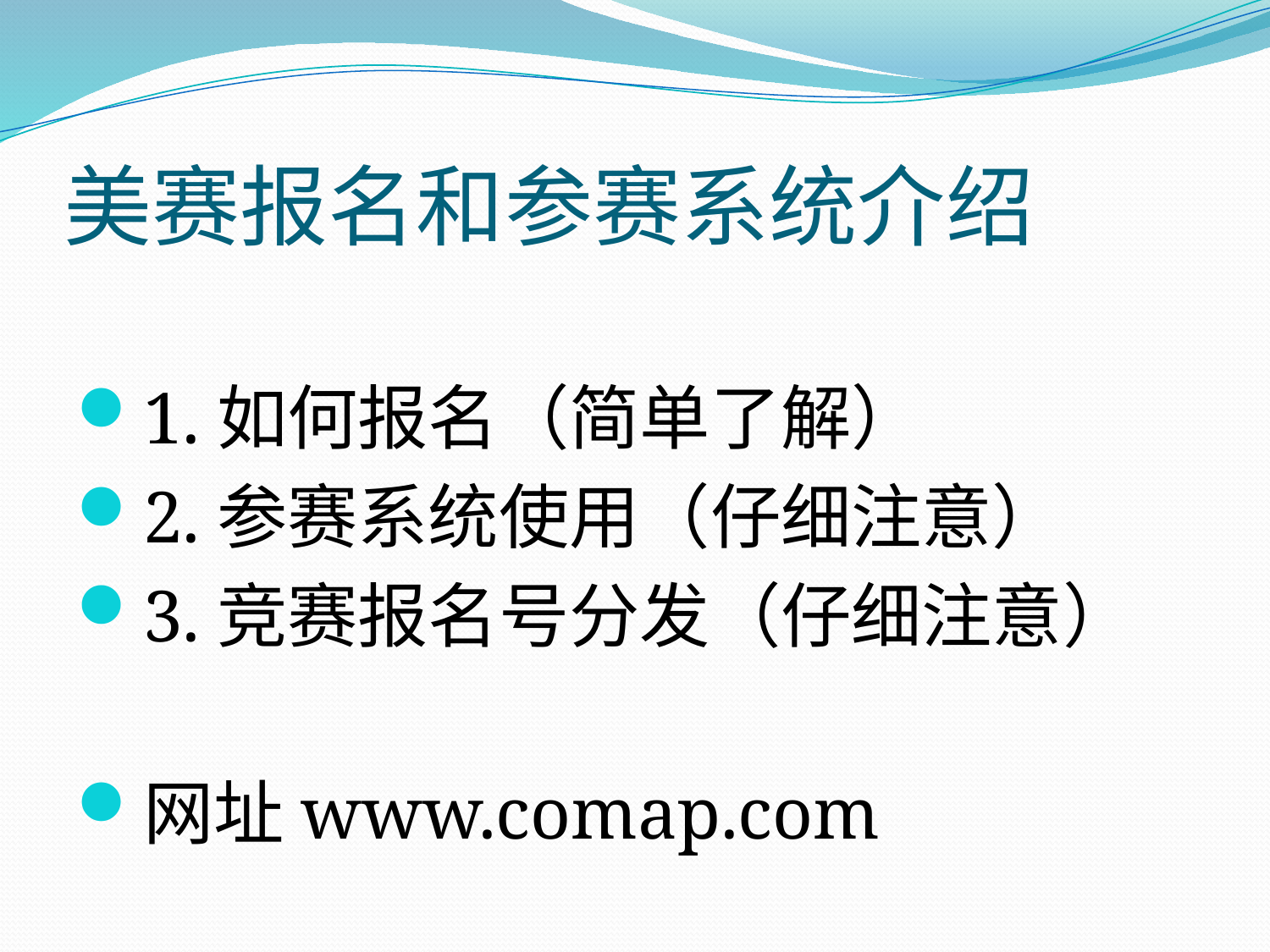

# 美赛报名和参赛系统介绍

1.如何报名（简单了解）
2.参赛系统使用（仔细注意）
3.竞赛报名号分发（仔细注意）

网址www.comap.com